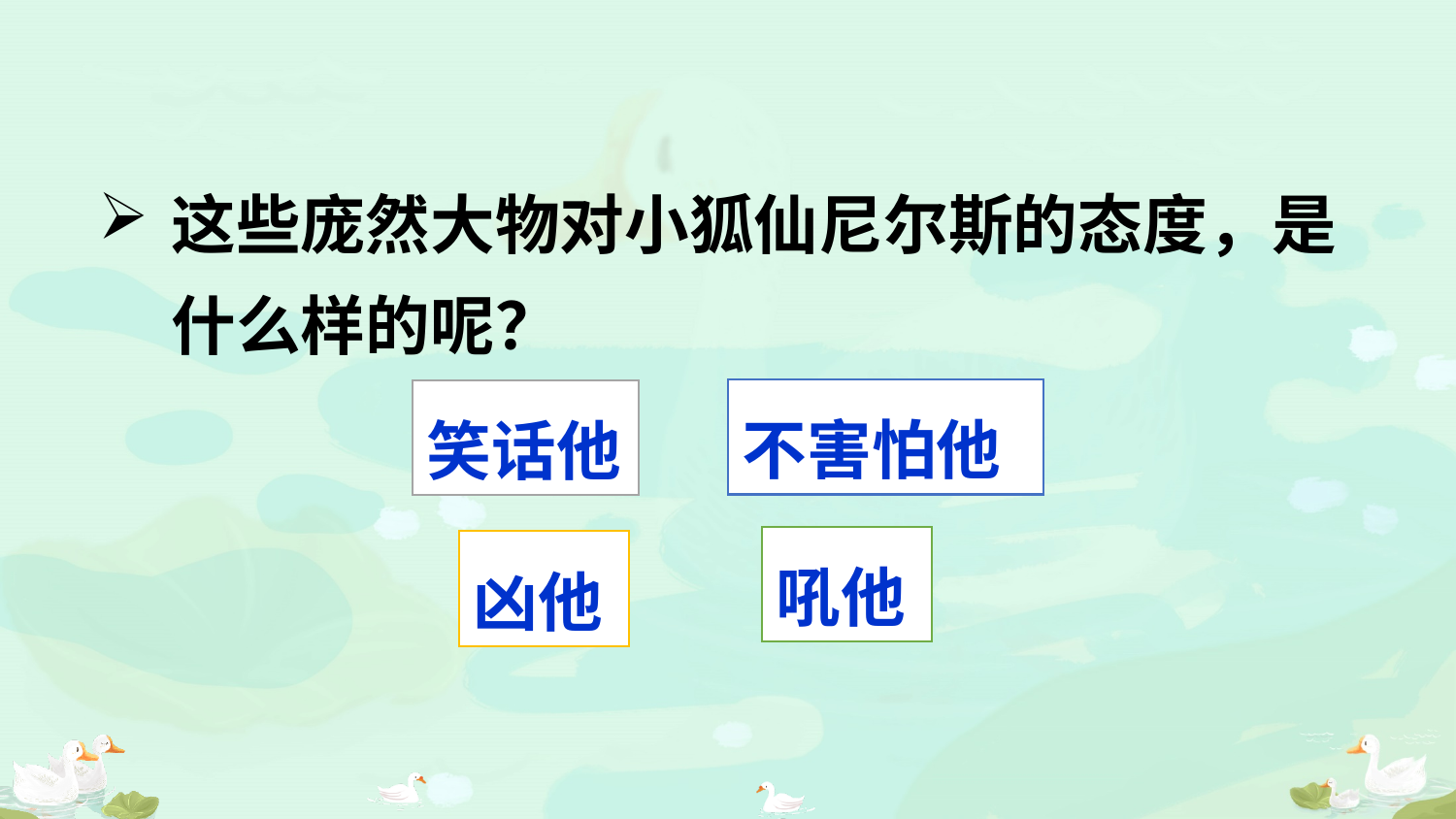

这些庞然大物对小狐仙尼尔斯的态度，是什么样的呢？
不害怕他
笑话他
吼他
凶他